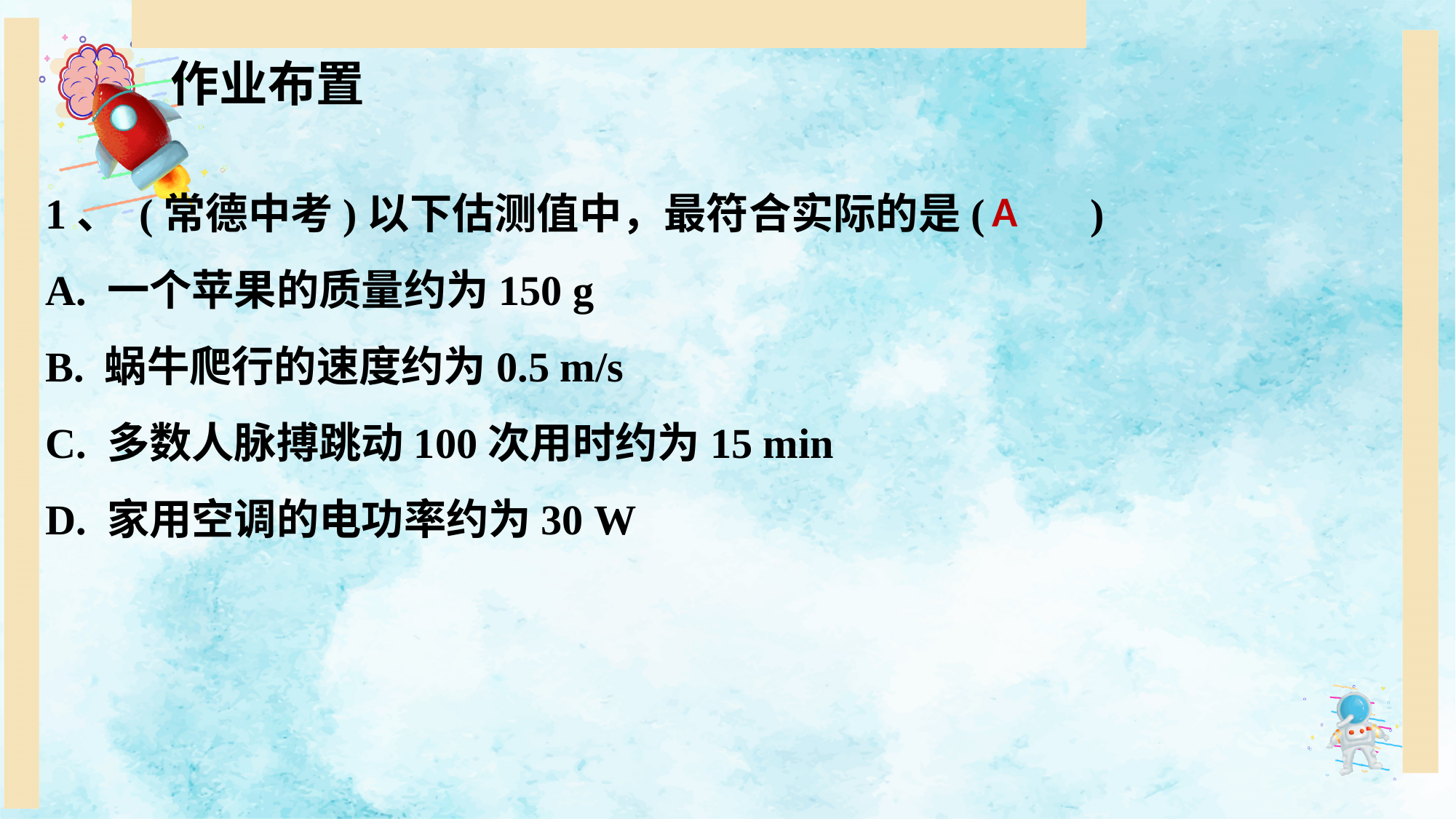

作业布置
1、 (常德中考)以下估测值中，最符合实际的是(　　)
A. 一个苹果的质量约为150 g
B. 蜗牛爬行的速度约为0.5 m/s
C. 多数人脉搏跳动100次用时约为15 min
D. 家用空调的电功率约为30 W
A